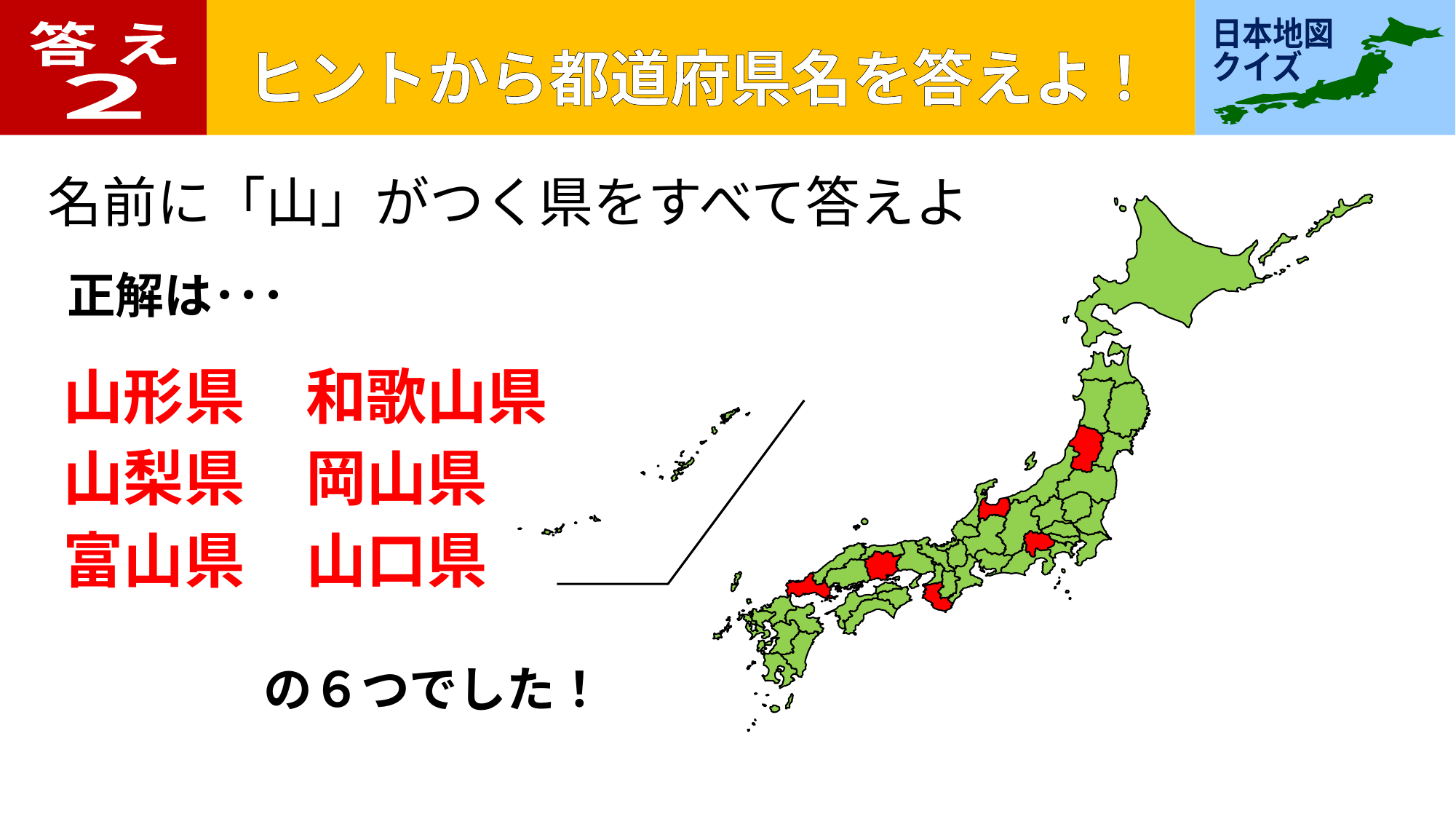

答 え
２
名前に「山」がつく県をすべて答えよ

正解は･･･
山形県
山梨県
富山県

和歌山県
岡山県
山口県
の６つでした！